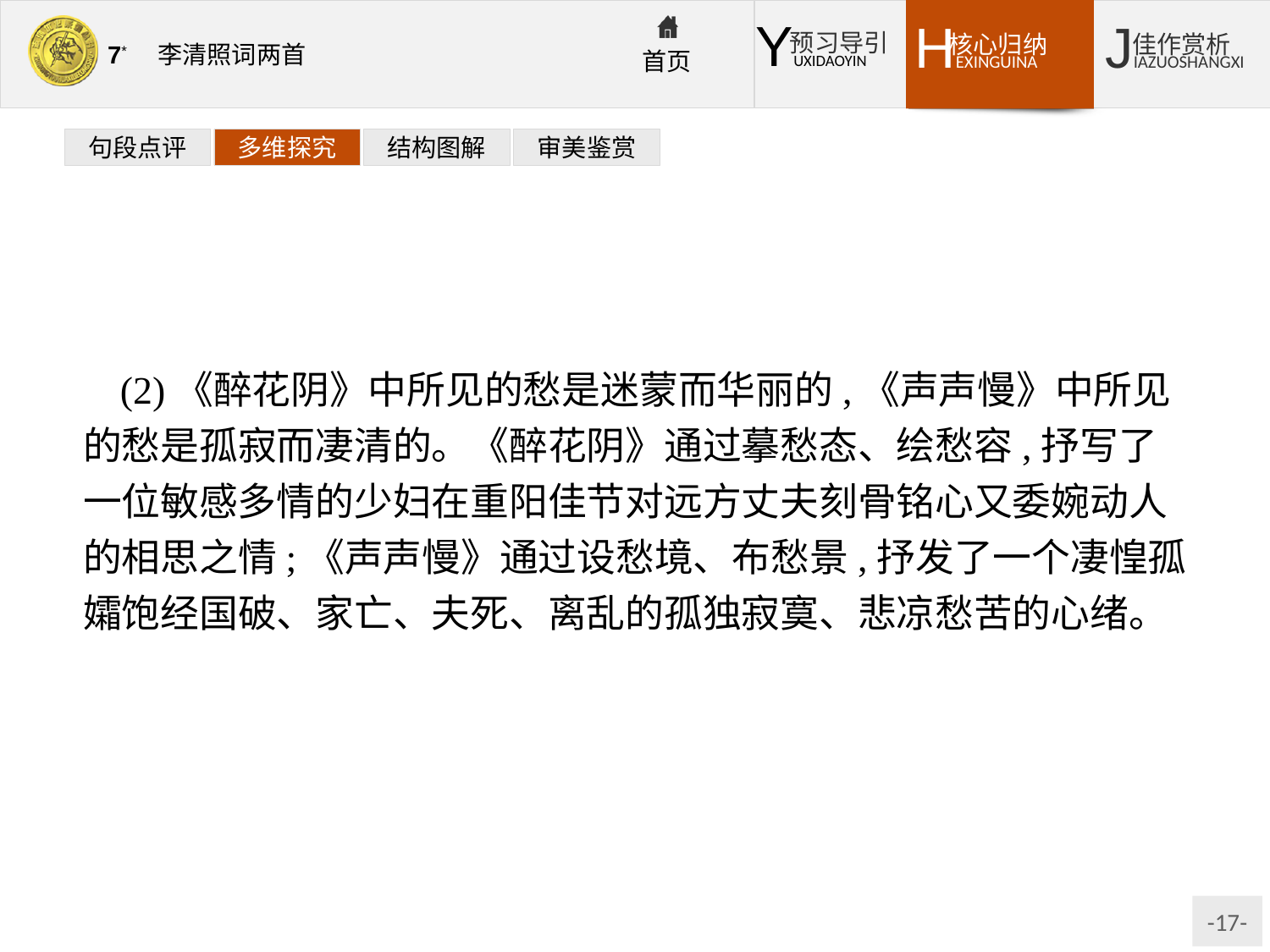

句段点评
多维探究
结构图解
审美鉴赏
(2)《醉花阴》中所见的愁是迷蒙而华丽的,《声声慢》中所见的愁是孤寂而凄清的。《醉花阴》通过摹愁态、绘愁容,抒写了一位敏感多情的少妇在重阳佳节对远方丈夫刻骨铭心又委婉动人的相思之情;《声声慢》通过设愁境、布愁景,抒发了一个凄惶孤孀饱经国破、家亡、夫死、离乱的孤独寂寞、悲凉愁苦的心绪。